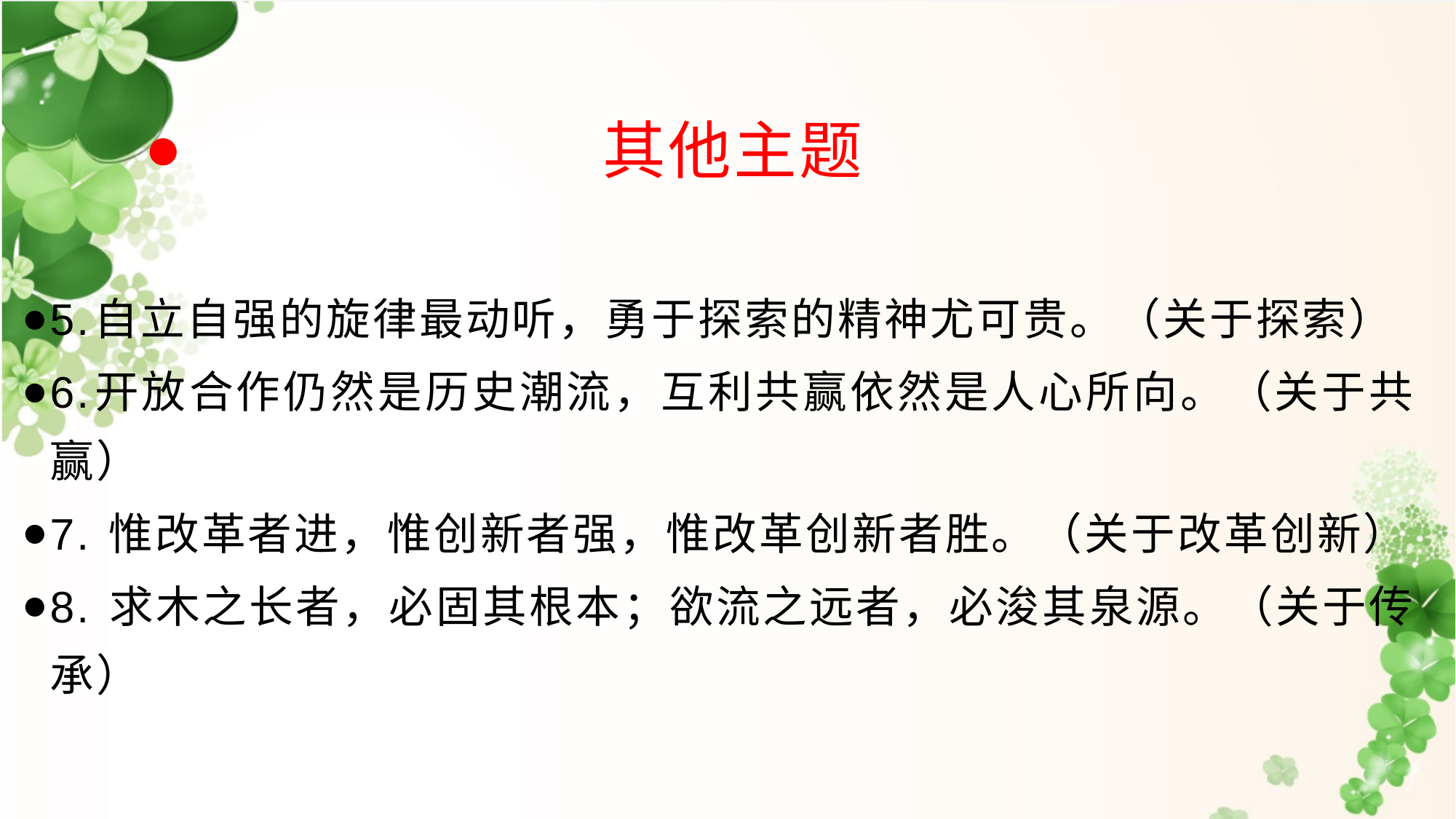

其他主题

5.自立自强的旋律最动听，勇于探索的精神尤可贵。（关于探索）
6.开放合作仍然是历史潮流，互利共赢依然是人心所向。（关于共赢）
7. 惟改革者进，惟创新者强，惟改革创新者胜。（关于改革创新）
8. 求木之长者，必固其根本；欲流之远者，必浚其泉源。（关于传承）